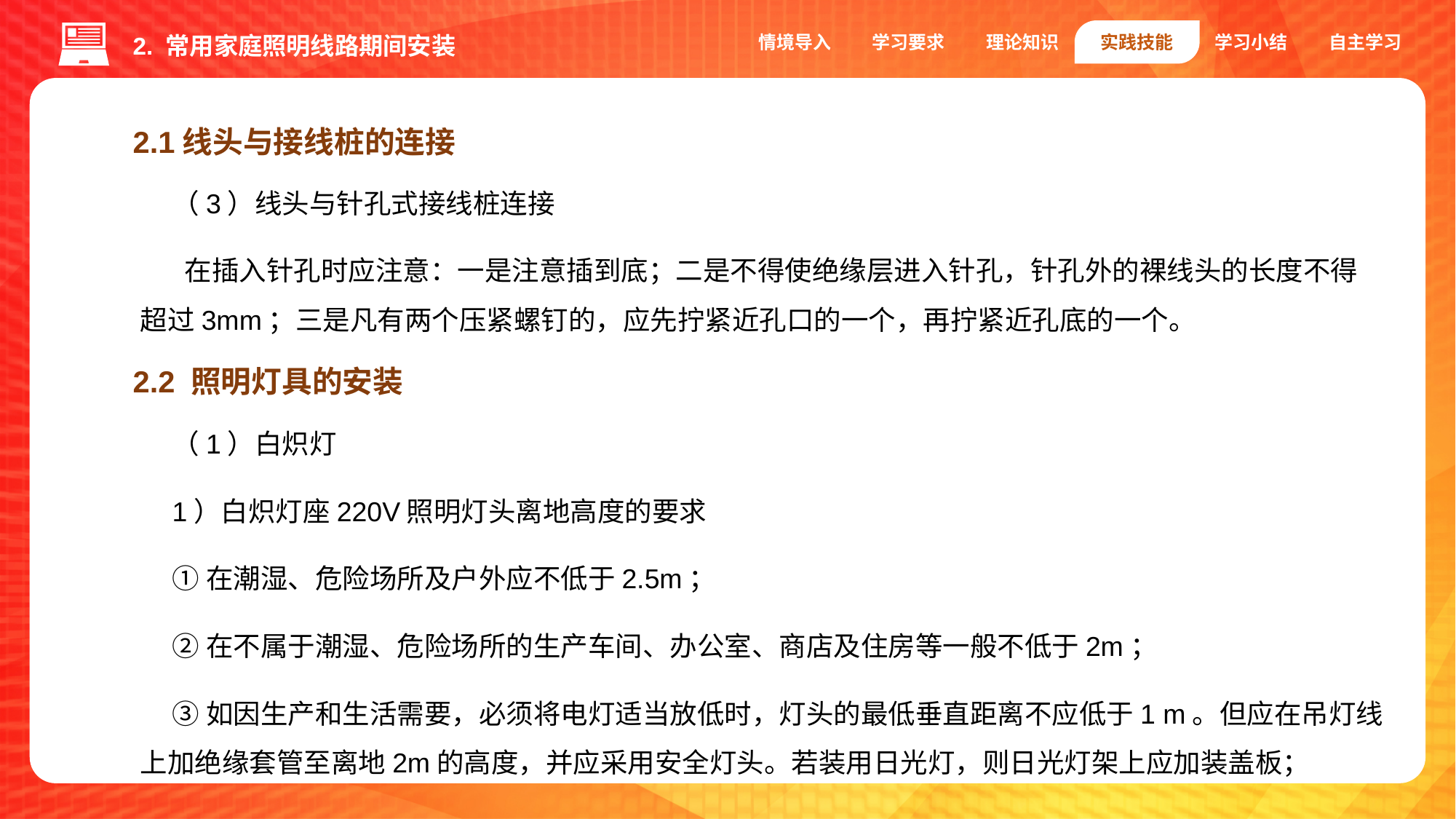

情境导入
学习要求
理论知识
实践技能
学习小结
自主学习

2. 常用家庭照明线路期间安装
2.1线头与接线桩的连接
（3）线头与针孔式接线桩连接
 在插入针孔时应注意：一是注意插到底；二是不得使绝缘层进入针孔，针孔外的裸线头的长度不得超过3mm；三是凡有两个压紧螺钉的，应先拧紧近孔口的一个，再拧紧近孔底的一个。
2.2 照明灯具的安装
（1）白炽灯
1）白炽灯座220V照明灯头离地高度的要求
①在潮湿、危险场所及户外应不低于2.5m；
②在不属于潮湿、危险场所的生产车间、办公室、商店及住房等一般不低于2m；
③如因生产和生活需要，必须将电灯适当放低时，灯头的最低垂直距离不应低于1 m。但应在吊灯线上加绝缘套管至离地2m的高度，并应采用安全灯头。若装用日光灯，则日光灯架上应加装盖板；